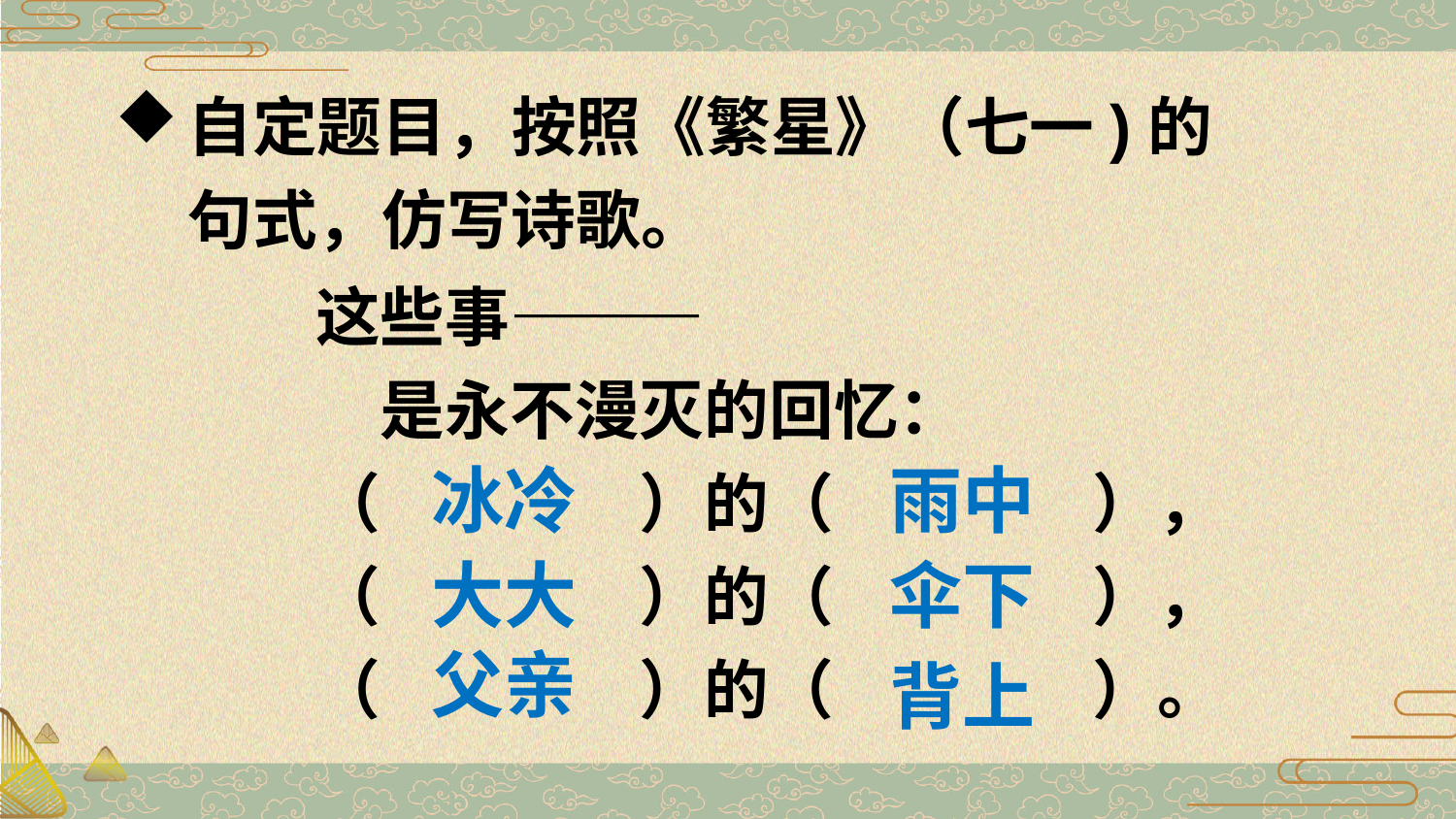

自定题目，按照《繁星》（七一)的句式，仿写诗歌。
这些事———
　是永不漫灭的回忆：
（　　　　）的（　　　　），（　　　　）的（　　　　），（　　　　）的（　　　　）。
冰冷
雨中
大大
伞下
父亲
背上